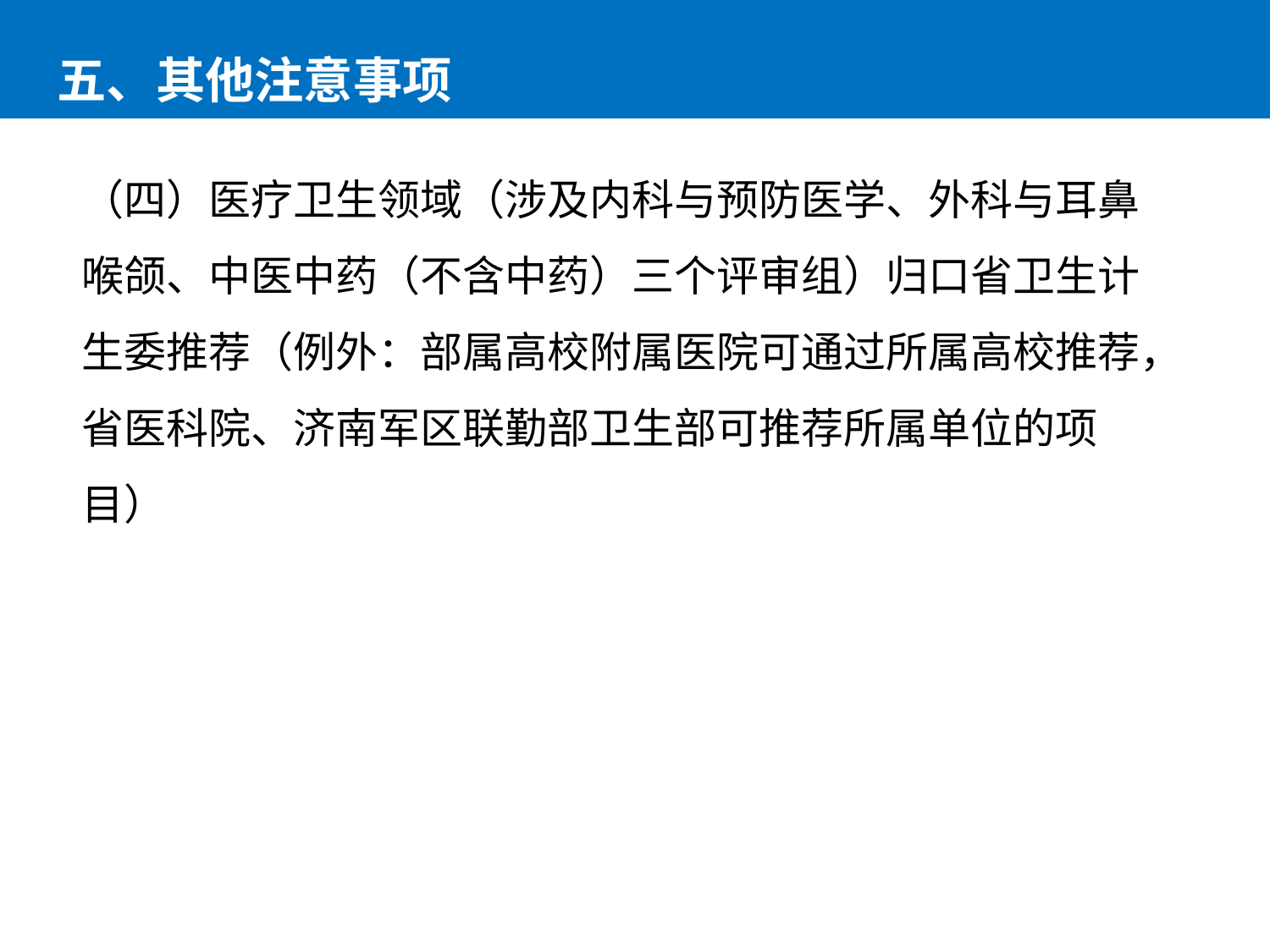

五、其他注意事项

（四）医疗卫生领域（涉及内科与预防医学、外科与耳鼻喉颌、中医中药（不含中药）三个评审组）归口省卫生计生委推荐（例外：部属高校附属医院可通过所属高校推荐，省医科院、济南军区联勤部卫生部可推荐所属单位的项目）